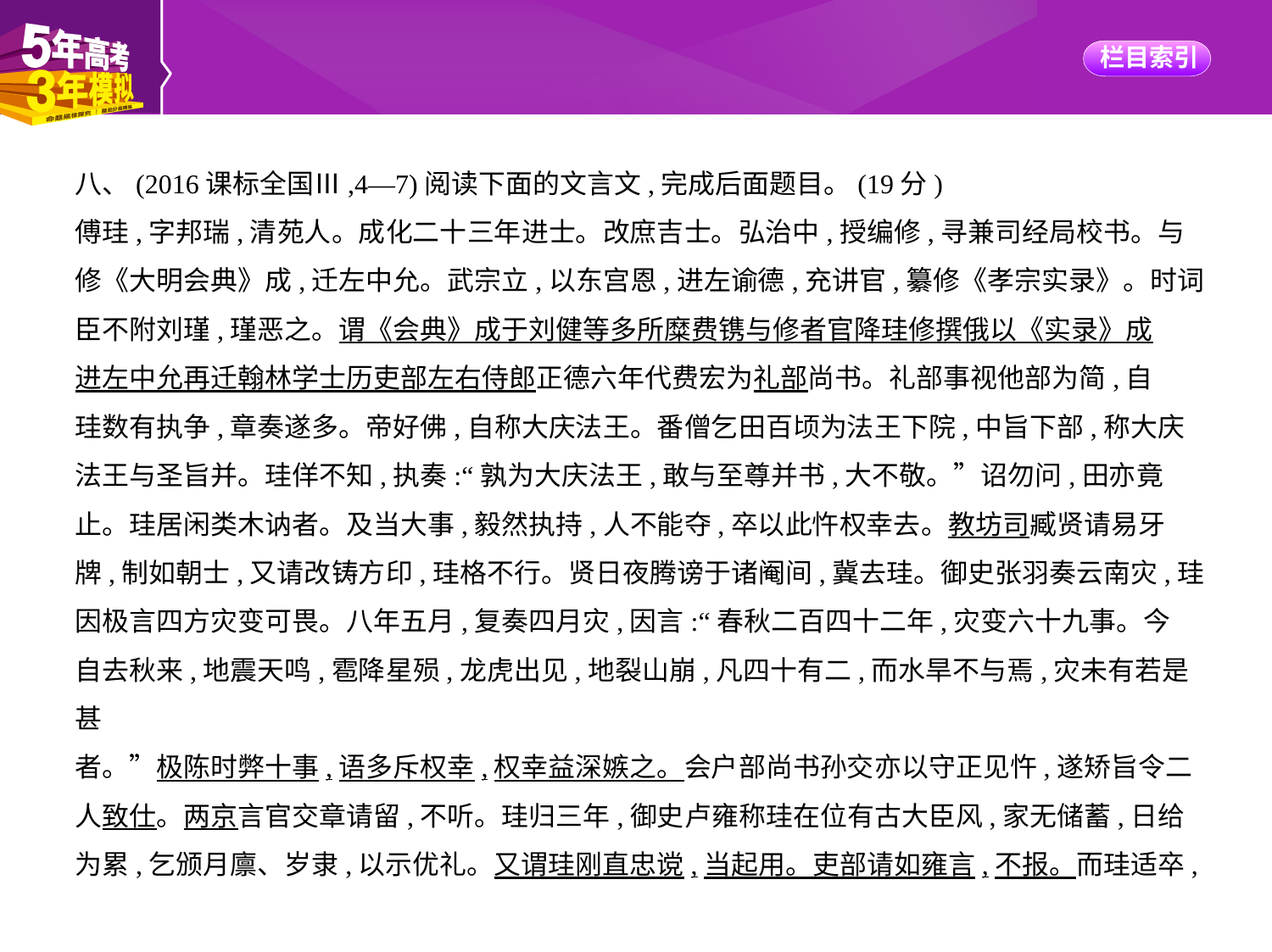

八、(2016课标全国Ⅲ,4—7)阅读下面的文言文,完成后面题目。(19分)
傅珪,字邦瑞,清苑人。成化二十三年进士。改庶吉士。弘治中,授编修,寻兼司经局校书。与
修《大明会典》成,迁左中允。武宗立,以东宫恩,进左谕德,充讲官,纂修《孝宗实录》。时词
臣不附刘瑾,瑾恶之。谓《会典》成于刘健等多所糜费镌与修者官降珪修撰俄以《实录》成
进左中允再迁翰林学士历吏部左右侍郎正德六年代费宏为礼部尚书。礼部事视他部为简,自
珪数有执争,章奏遂多。帝好佛,自称大庆法王。番僧乞田百顷为法王下院,中旨下部,称大庆
法王与圣旨并。珪佯不知,执奏:“孰为大庆法王,敢与至尊并书,大不敬。”诏勿问,田亦竟
止。珪居闲类木讷者。及当大事,毅然执持,人不能夺,卒以此忤权幸去。教坊司臧贤请易牙
牌,制如朝士,又请改铸方印,珪格不行。贤日夜腾谤于诸阉间,冀去珪。御史张羽奏云南灾,珪
因极言四方灾变可畏。八年五月,复奏四月灾,因言:“春秋二百四十二年,灾变六十九事。今
自去秋来,地震天鸣,雹降星殒,龙虎出见,地裂山崩,凡四十有二,而水旱不与焉,灾未有若是甚
者。”极陈时弊十事,语多斥权幸,权幸益深嫉之。会户部尚书孙交亦以守正见忤,遂矫旨令二
人致仕。两京言官交章请留,不听。珪归三年,御史卢雍称珪在位有古大臣风,家无储蓄,日给
为累,乞颁月廪、岁隶,以示优礼。又谓珪刚直忠谠,当起用。吏部请如雍言,不报。而珪适卒,